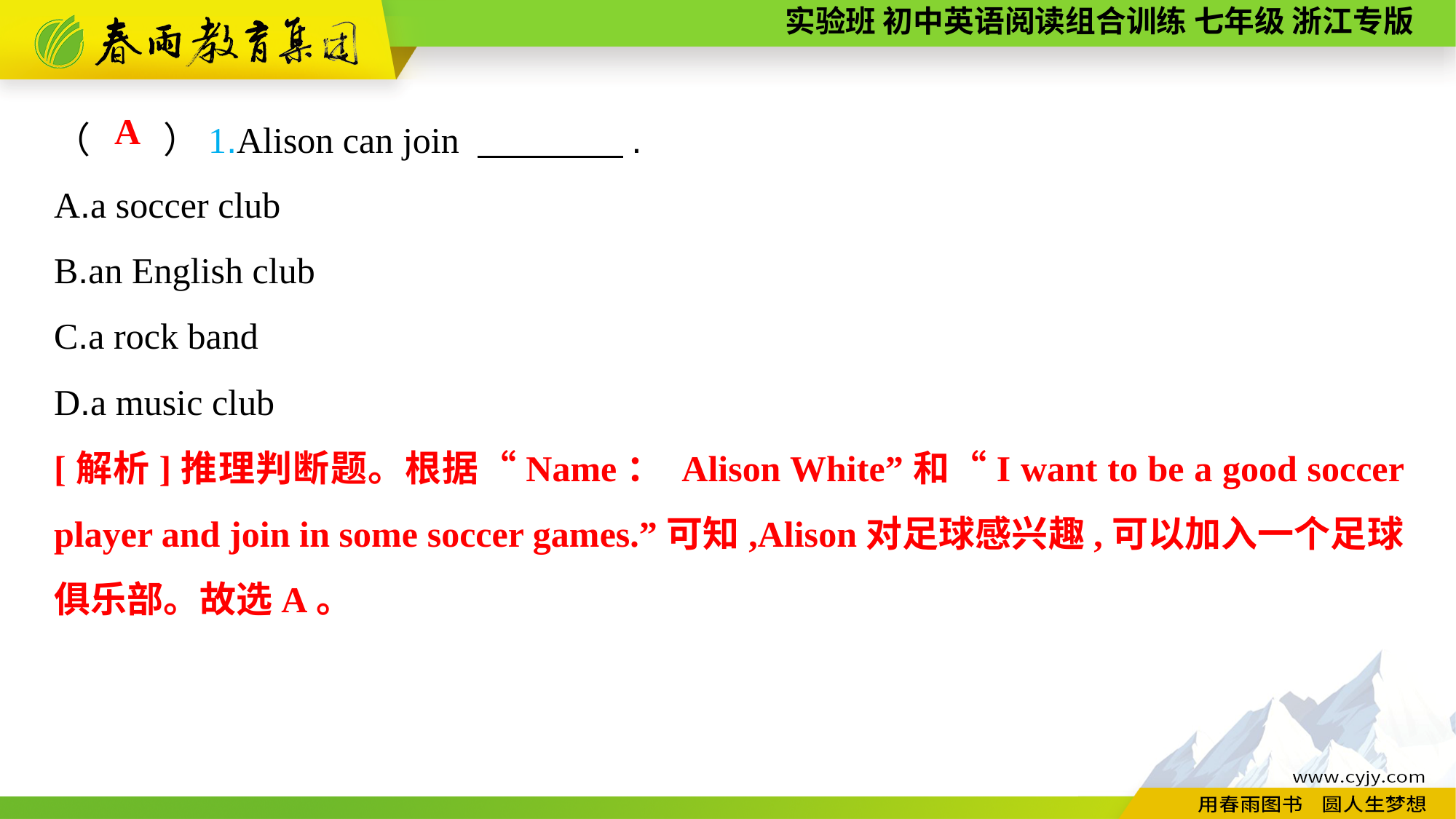

（　　）1.Alison can join 　　　　.
A.a soccer club
B.an English club
C.a rock band
D.a music club
A
[解析]推理判断题。根据“Name： Alison White”和“I want to be a good soccer player and join in some soccer games.”可知,Alison对足球感兴趣,可以加入一个足球俱乐部。故选A。